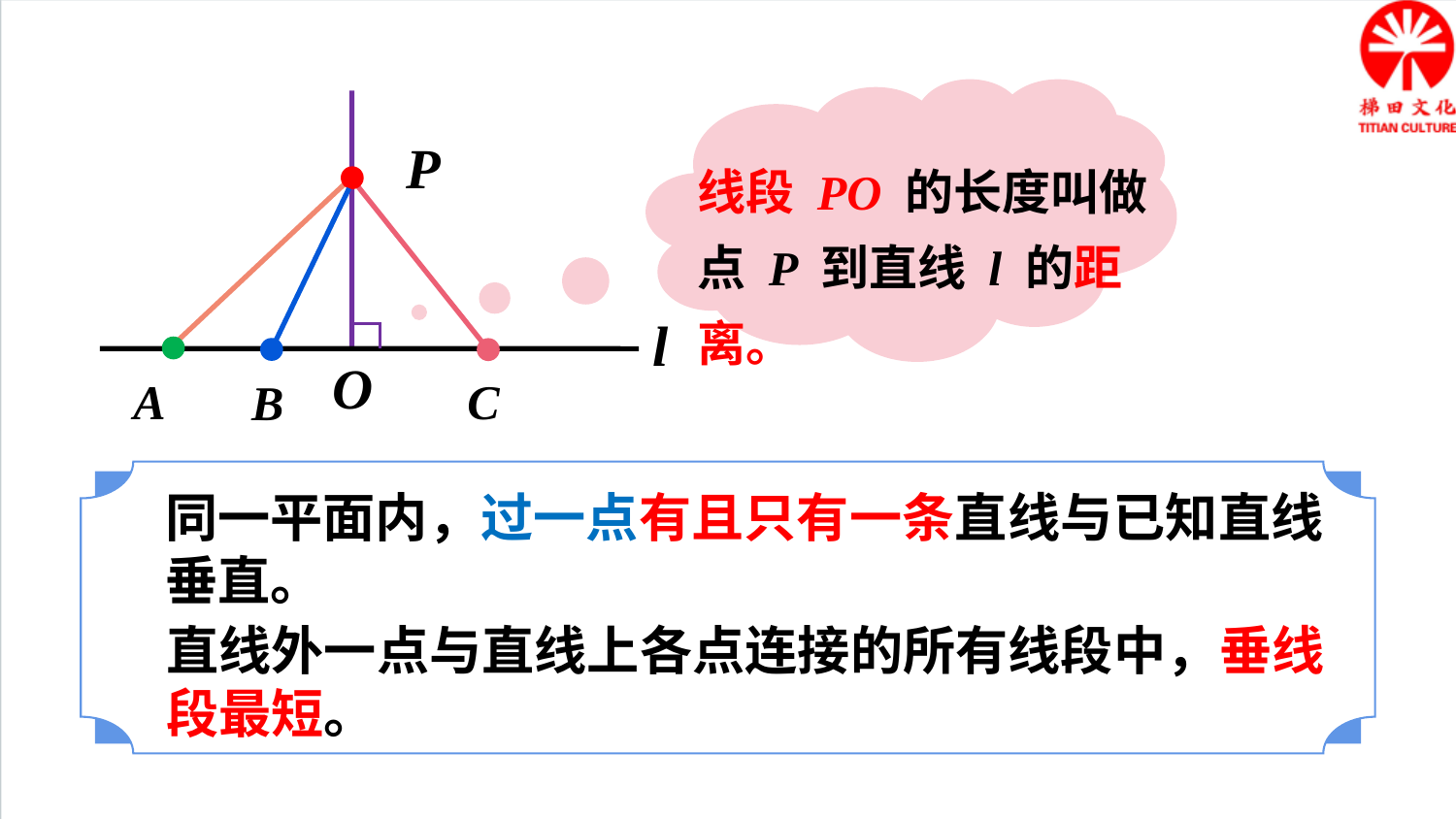

线段 PO 的长度叫做点 P 到直线 l 的距离。

P

l

O

A
C
B

同一平面内，过一点有且只有一条直线与已知直线垂直。
直线外一点与直线上各点连接的所有线段中，垂线段最短。